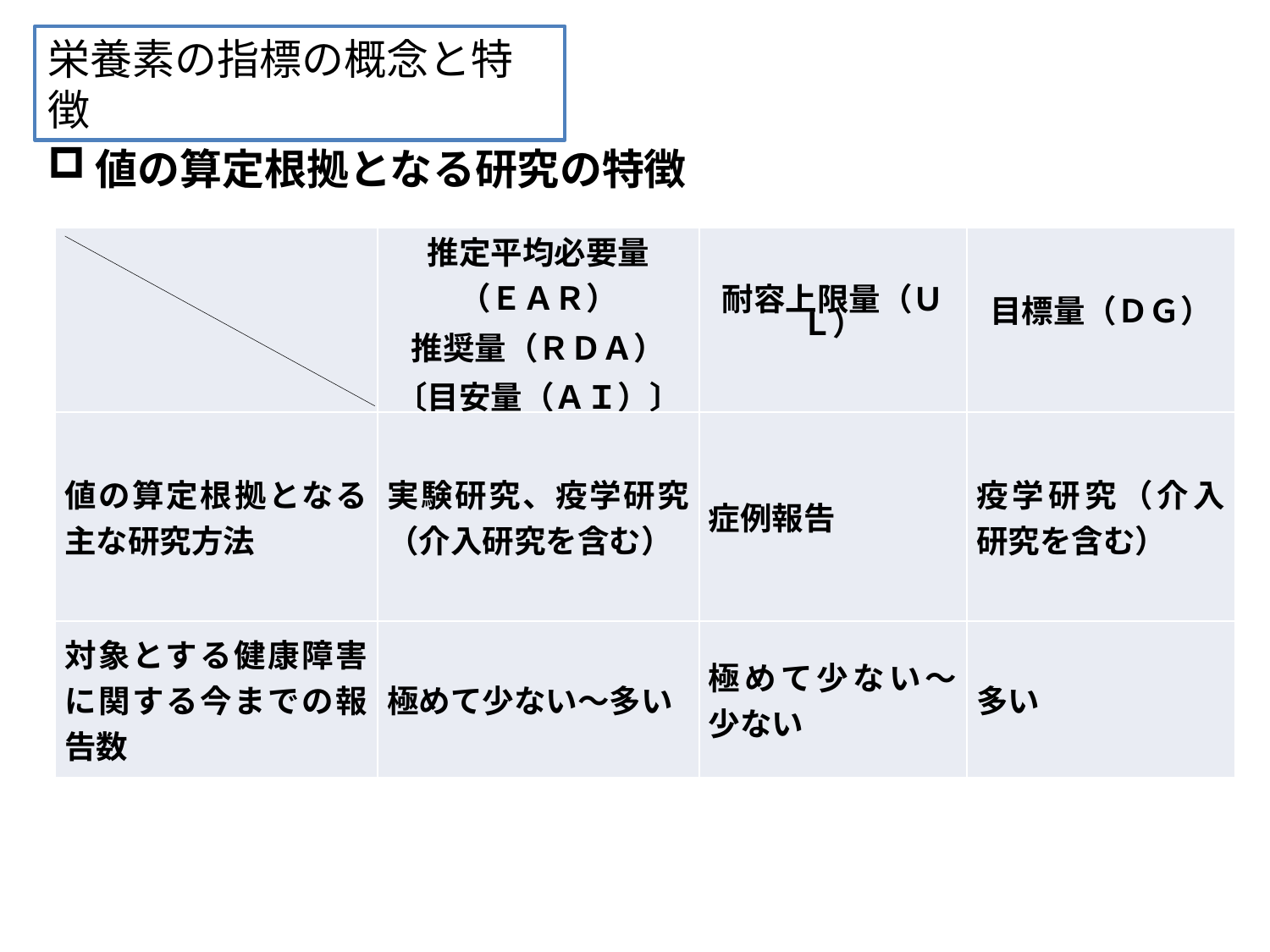

栄養素の指標の概念と特徴
値の算定根拠となる研究の特徴
|  | 推定平均必要量 （ＥＡＲ） 推奨量（ＲＤＡ） 〔目安量（ＡＩ）〕 | 耐容上限量（ＵＬ） | 目標量（ＤＧ） |
| --- | --- | --- | --- |
| 値の算定根拠となる主な研究方法 | 実験研究、疫学研究（介入研究を含む） | 症例報告 | 疫学研究（介入研究を含む） |
| 対象とする健康障害に関する今までの報告数 | 極めて少ない～多い | 極めて少ない～少ない | 多い |